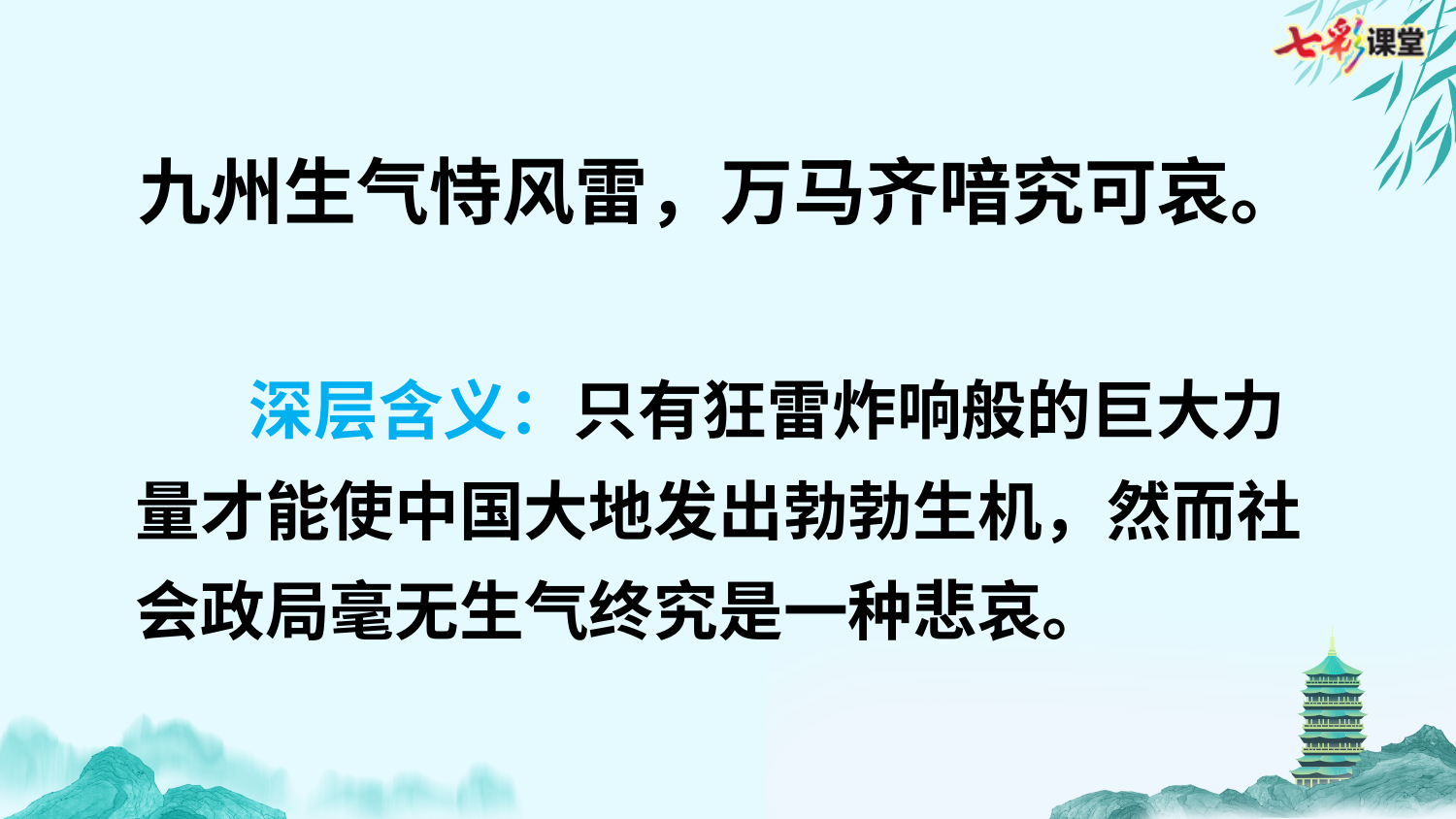

九州生气恃风雷，万马齐喑究可哀。
深层含义：只有狂雷炸响般的巨大力量才能使中国大地发出勃勃生机，然而社会政局毫无生气终究是一种悲哀。